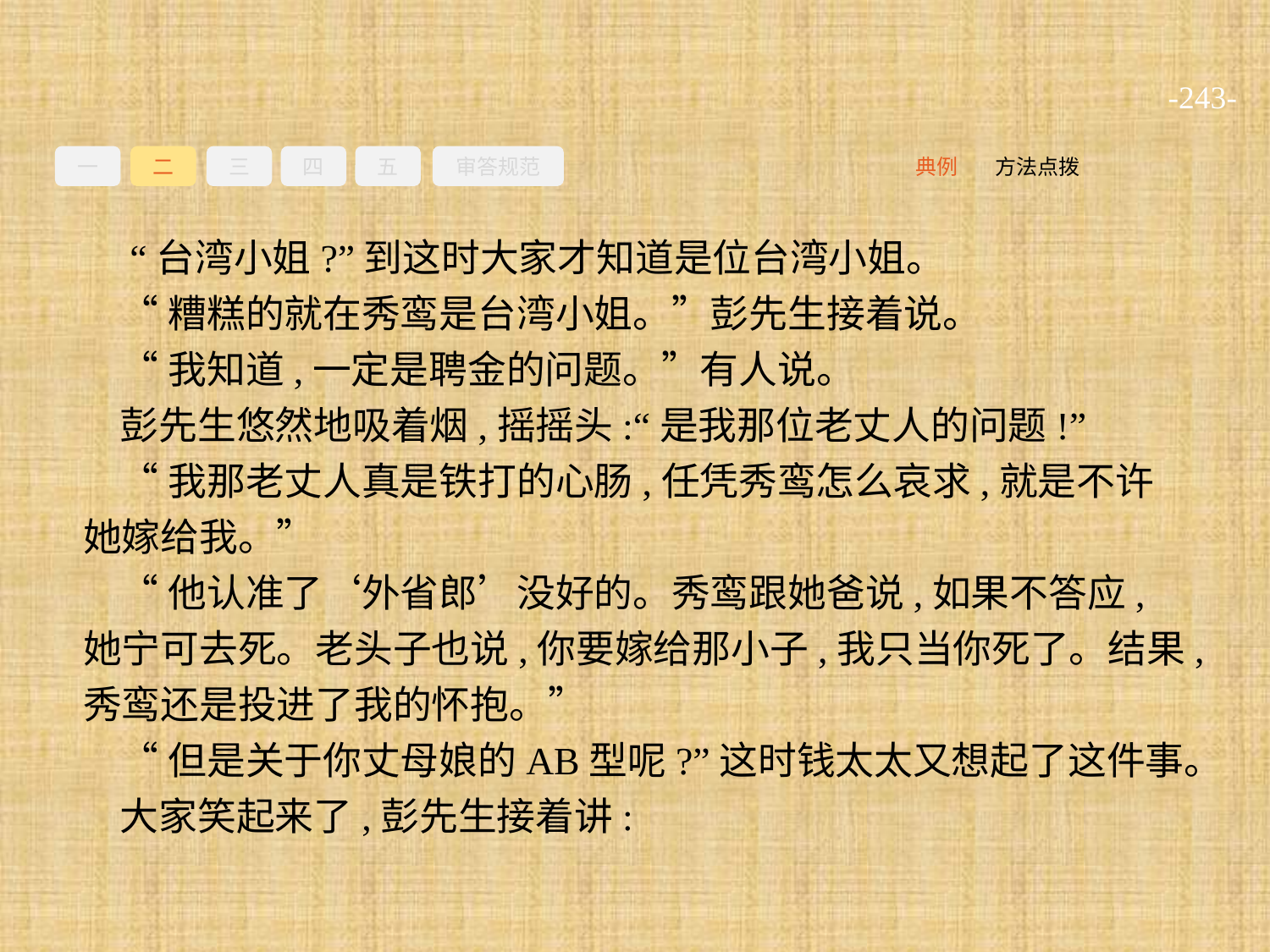

-243-
一
二
三
四
五
审答规范
方法点拨
典例
 “台湾小姐?”到这时大家才知道是位台湾小姐。
“糟糕的就在秀鸾是台湾小姐。”彭先生接着说。
“我知道,一定是聘金的问题。”有人说。
彭先生悠然地吸着烟,摇摇头:“是我那位老丈人的问题!”
“我那老丈人真是铁打的心肠,任凭秀鸾怎么哀求,就是不许她嫁给我。”
“他认准了‘外省郎’没好的。秀鸾跟她爸说,如果不答应,她宁可去死。老头子也说,你要嫁给那小子,我只当你死了。结果,秀鸾还是投进了我的怀抱。”
“但是关于你丈母娘的AB型呢?”这时钱太太又想起了这件事。
大家笑起来了,彭先生接着讲: